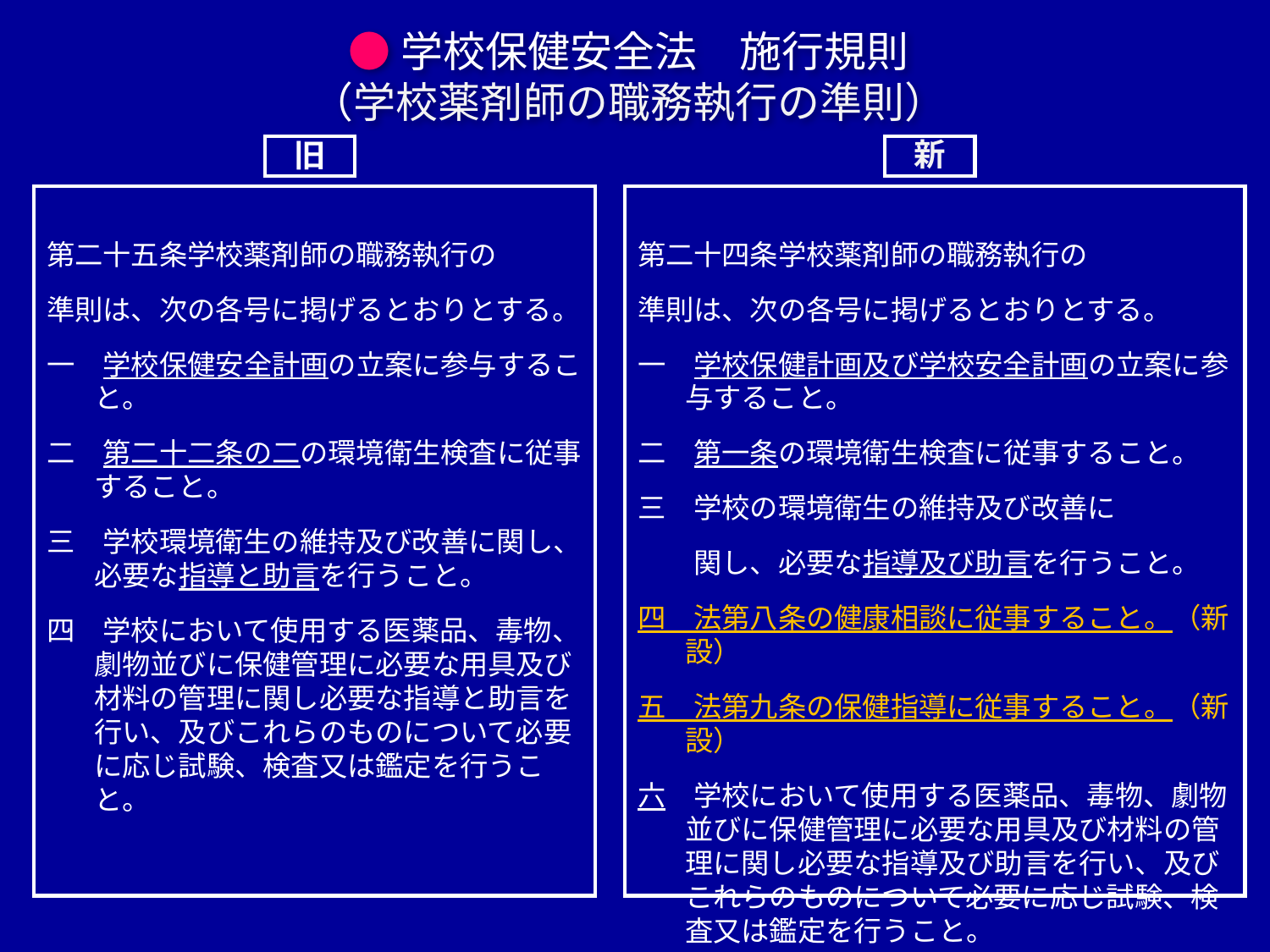

# ●学校保健安全法　施行規則 （学校薬剤師の職務執行の準則）
新
旧

第二十五条学校薬剤師の職務執行の
準則は、次の各号に掲げるとおりとする。
一　学校保健安全計画の立案に参与すること。
二　第二十二条の二の環境衛生検査に従事すること。
三　学校環境衛生の維持及び改善に関し、必要な指導と助言を行うこと。
四　学校において使用する医薬品、毒物、劇物並びに保健管理に必要な用具及び材料の管理に関し必要な指導と助言を行い、及びこれらのものについて必要に応じ試験、検査又は鑑定を行うこと。

第二十四条学校薬剤師の職務執行の
準則は、次の各号に掲げるとおりとする。
一　学校保健計画及び学校安全計画の立案に参与すること。
二　第一条の環境衛生検査に従事すること。
三　学校の環境衛生の維持及び改善に
　　関し、必要な指導及び助言を行うこと。
四　法第八条の健康相談に従事すること。（新設）
五　法第九条の保健指導に従事すること。（新設）
六　学校において使用する医薬品、毒物、劇物並びに保健管理に必要な用具及び材料の管理に関し必要な指導及び助言を行い、及びこれらのものについて必要に応じ試験、検査又は鑑定を行うこと。